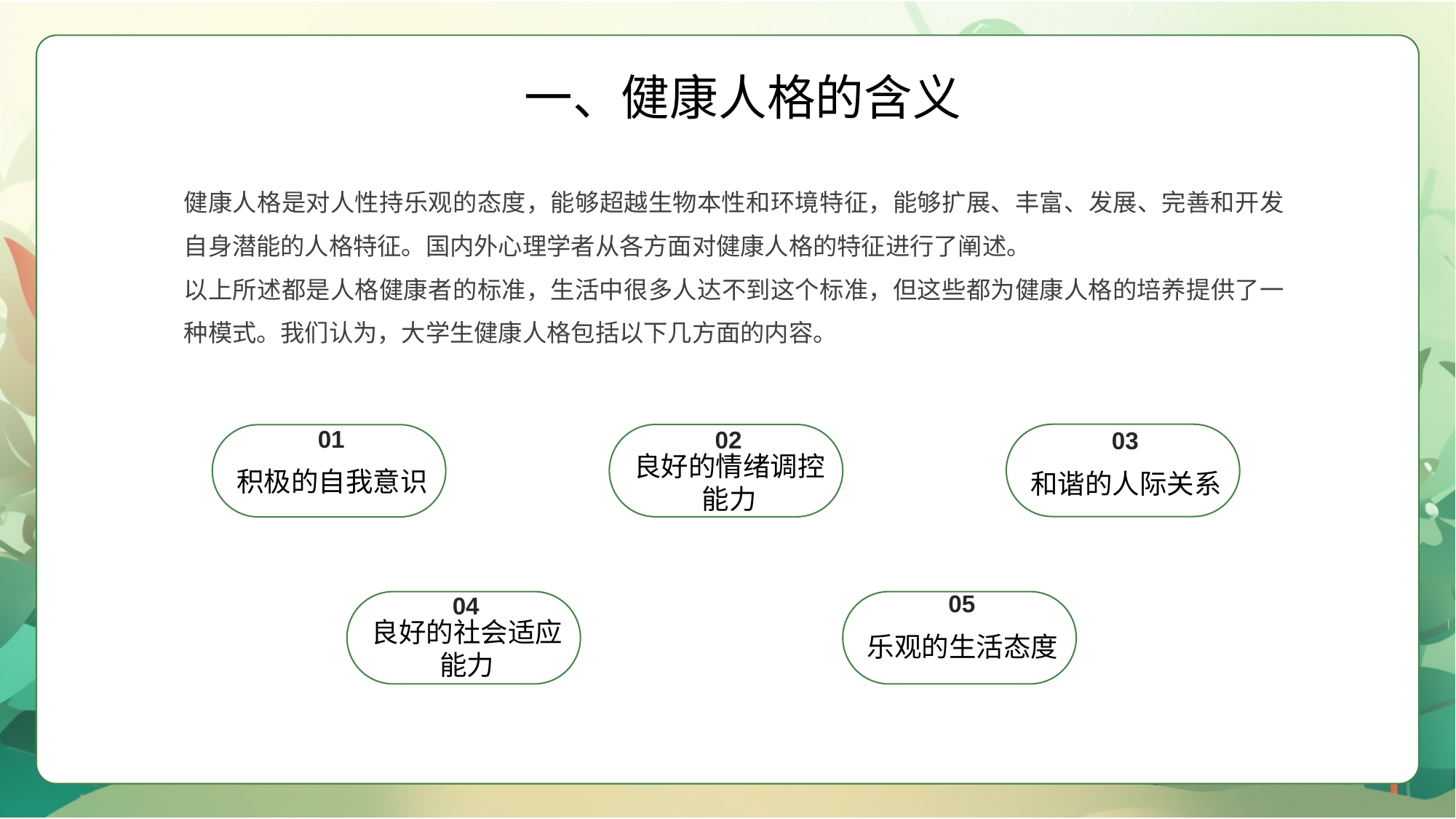

一、健康人格的含义
健康人格是对人性持乐观的态度，能够超越生物本性和环境特征，能够扩展、丰富、发展、完善和开发自身潜能的人格特征。国内外心理学者从各方面对健康人格的特征进行了阐述。
以上所述都是人格健康者的标准，生活中很多人达不到这个标准，但这些都为健康人格的培养提供了一种模式。我们认为，大学生健康人格包括以下几方面的内容。
01

积极的自我意识
02

良好的情绪调控能力
03

和谐的人际关系
05

乐观的生活态度
04

良好的社会适应能力